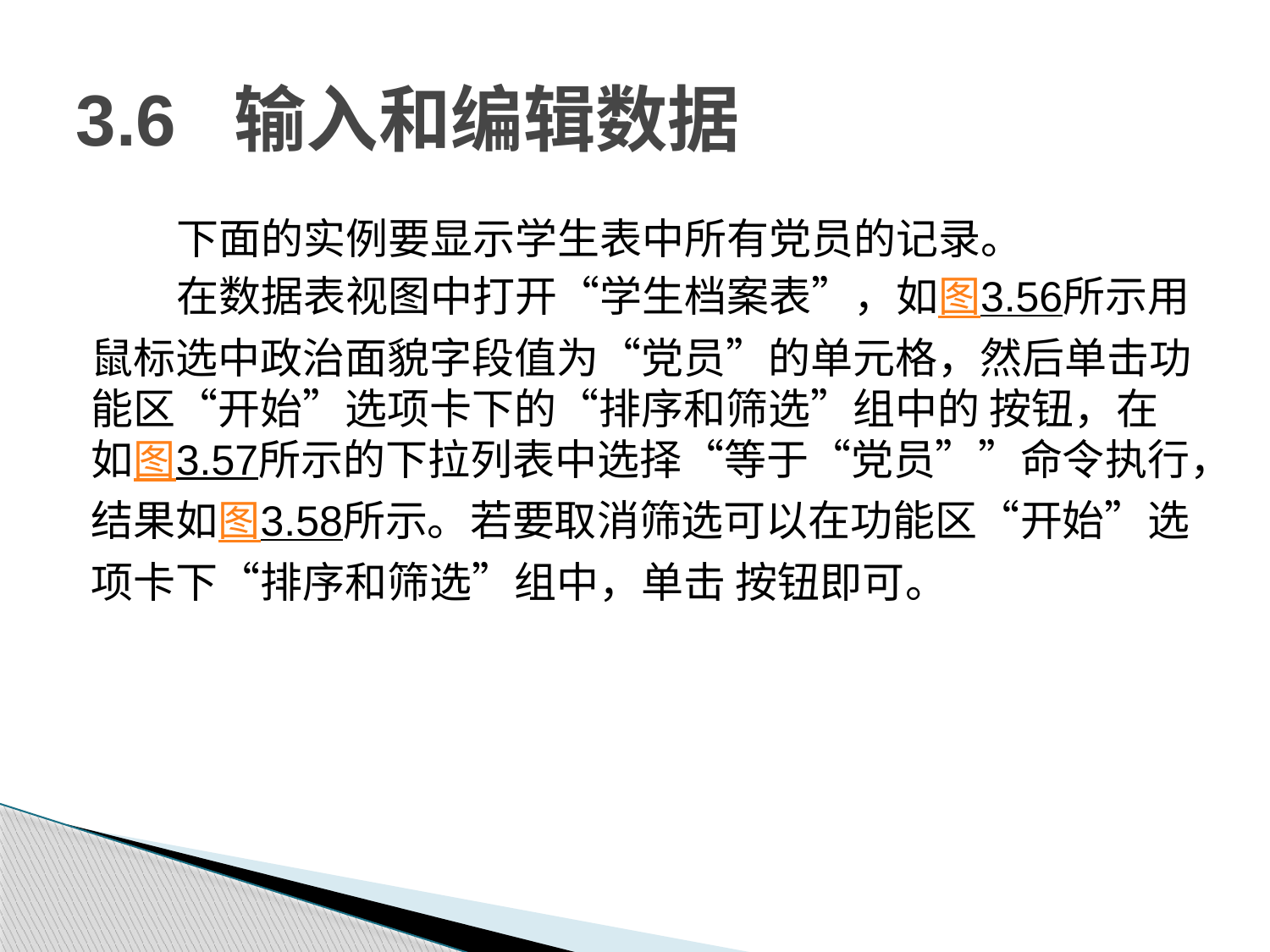

# 3.6  输入和编辑数据
下面的实例要显示学生表中所有党员的记录。
在数据表视图中打开“学生档案表”，如图3.56所示用鼠标选中政治面貌字段值为“党员”的单元格，然后单击功能区“开始”选项卡下的“排序和筛选”组中的 按钮，在如图3.57所示的下拉列表中选择“等于“党员””命令执行，结果如图3.58所示。若要取消筛选可以在功能区“开始”选项卡下“排序和筛选”组中，单击 按钮即可。